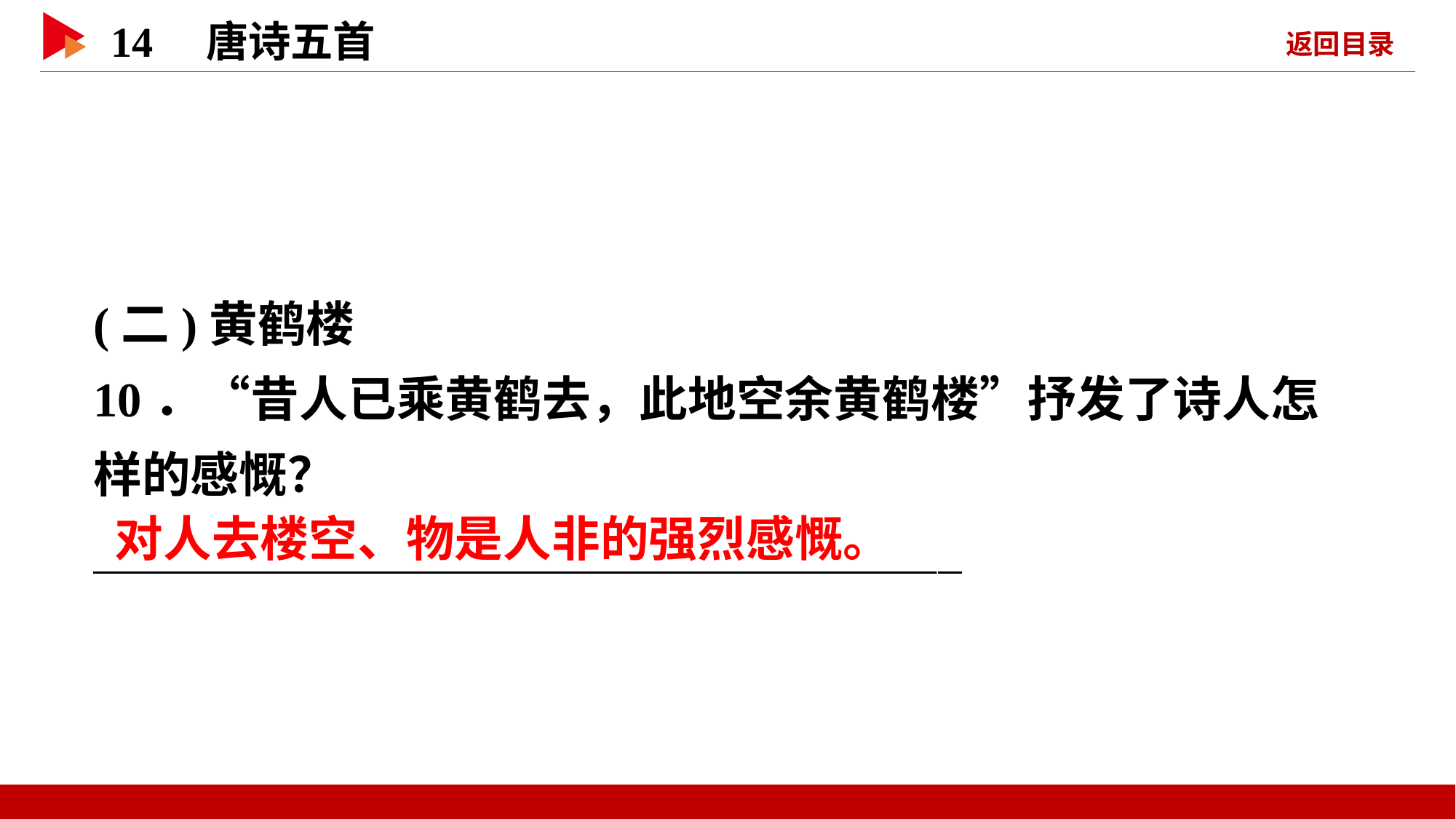

(二)黄鹤楼
10．“昔人已乘黄鹤去，此地空余黄鹤楼”抒发了诗人怎样的感慨？
                                                               _
 对人去楼空、物是人非的强烈感慨。